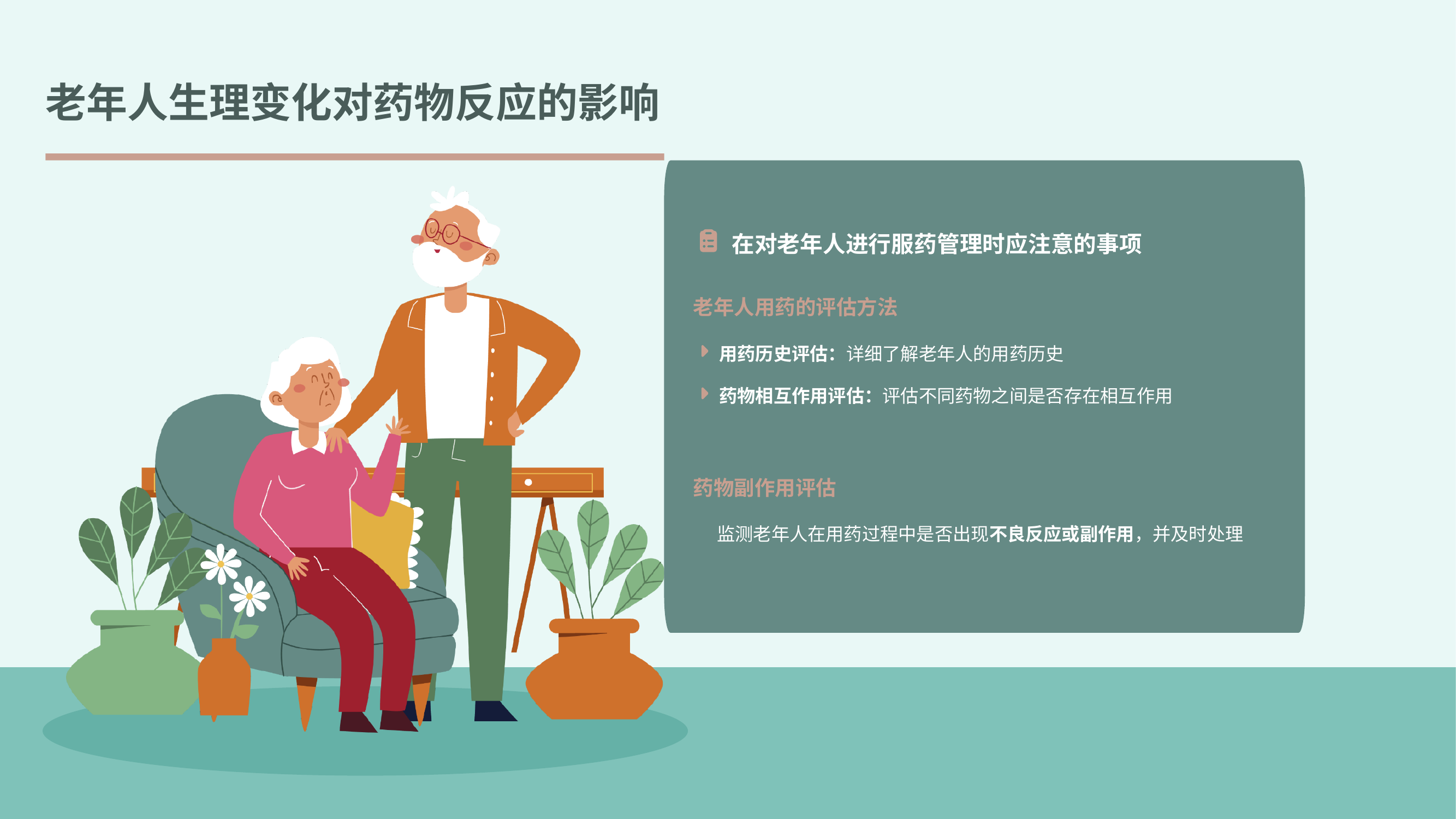

老年人生理变化对药物反应的影响

在对老年人进行服药管理时应注意的事项

老年人用药的评估方法
用药历史评估：详细了解老年人的用药历史

药物相互作用评估：评估不同药物之间是否存在相互作用

药物副作用评估
监测老年人在用药过程中是否出现不良反应或副作用，并及时处理